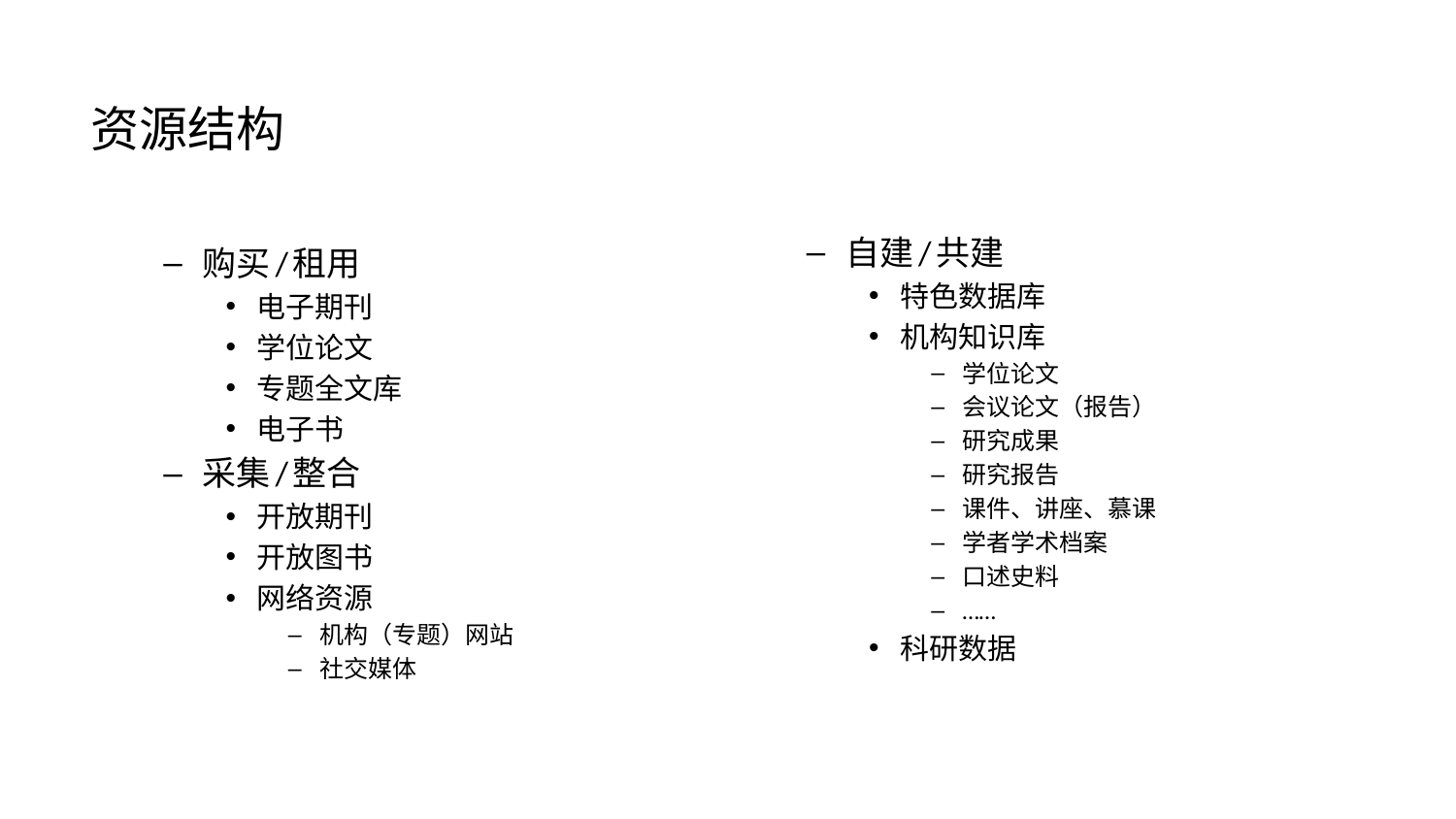

资源结构
自建/共建
特色数据库
机构知识库
学位论文
会议论文（报告）
研究成果
研究报告
课件、讲座、慕课
学者学术档案
口述史料
……
科研数据

购买/租用
电子期刊
学位论文
专题全文库
电子书
采集/整合
开放期刊
开放图书
网络资源
机构（专题）网站
社交媒体